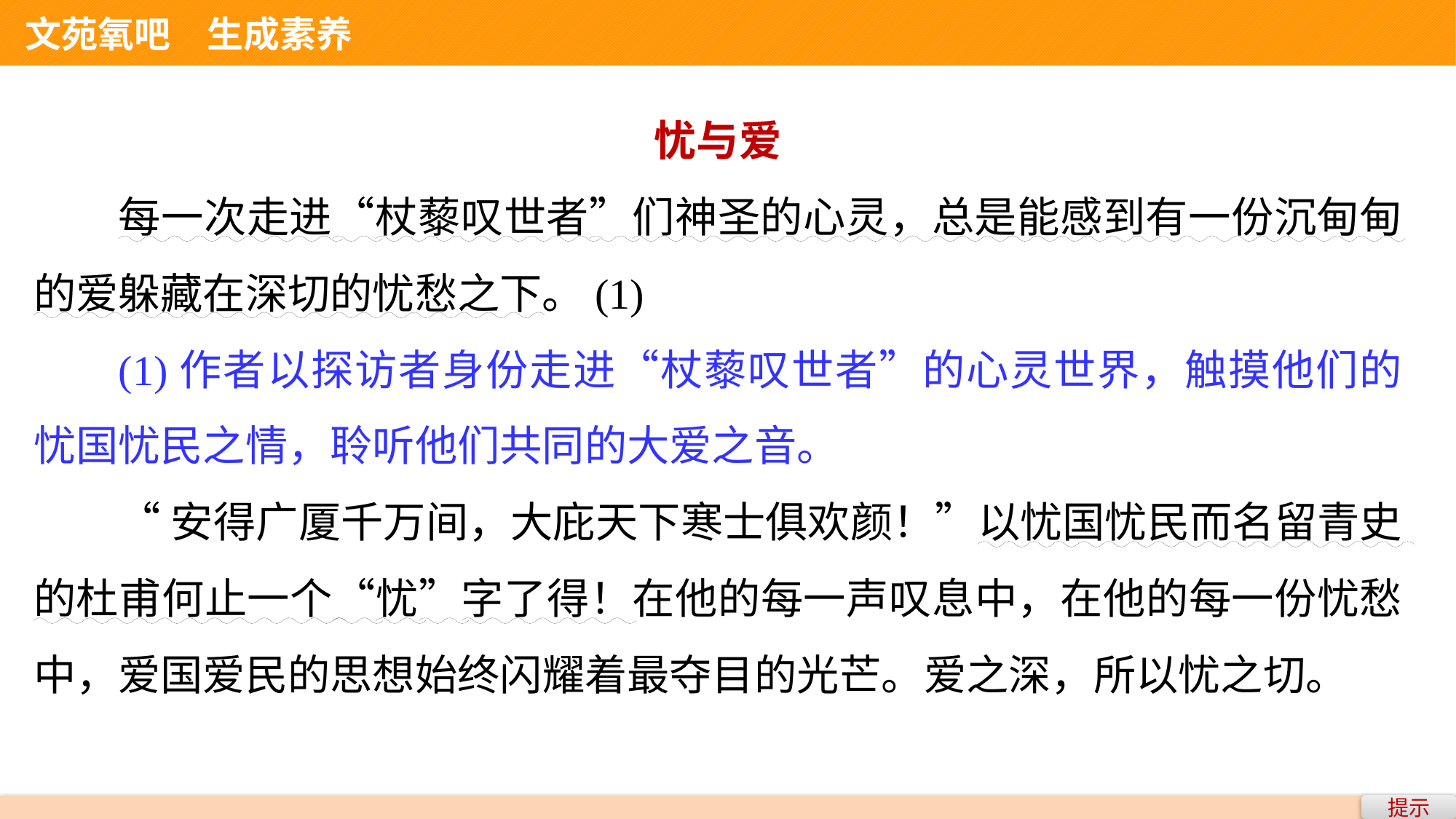

文苑氧吧　生成素养
忧与爱
每一次走进“杖藜叹世者”们神圣的心灵，总是能感到有一份沉甸甸的爱躲藏在深切的忧愁之下。(1)
(1)作者以探访者身份走进“杖藜叹世者”的心灵世界，触摸他们的忧国忧民之情，聆听他们共同的大爱之音。
“安得广厦千万间，大庇天下寒士俱欢颜！”以忧国忧民而名留青史的杜甫何止一个“忧”字了得！在他的每一声叹息中，在他的每一份忧愁中，爱国爱民的思想始终闪耀着最夺目的光芒。爱之深，所以忧之切。
提示